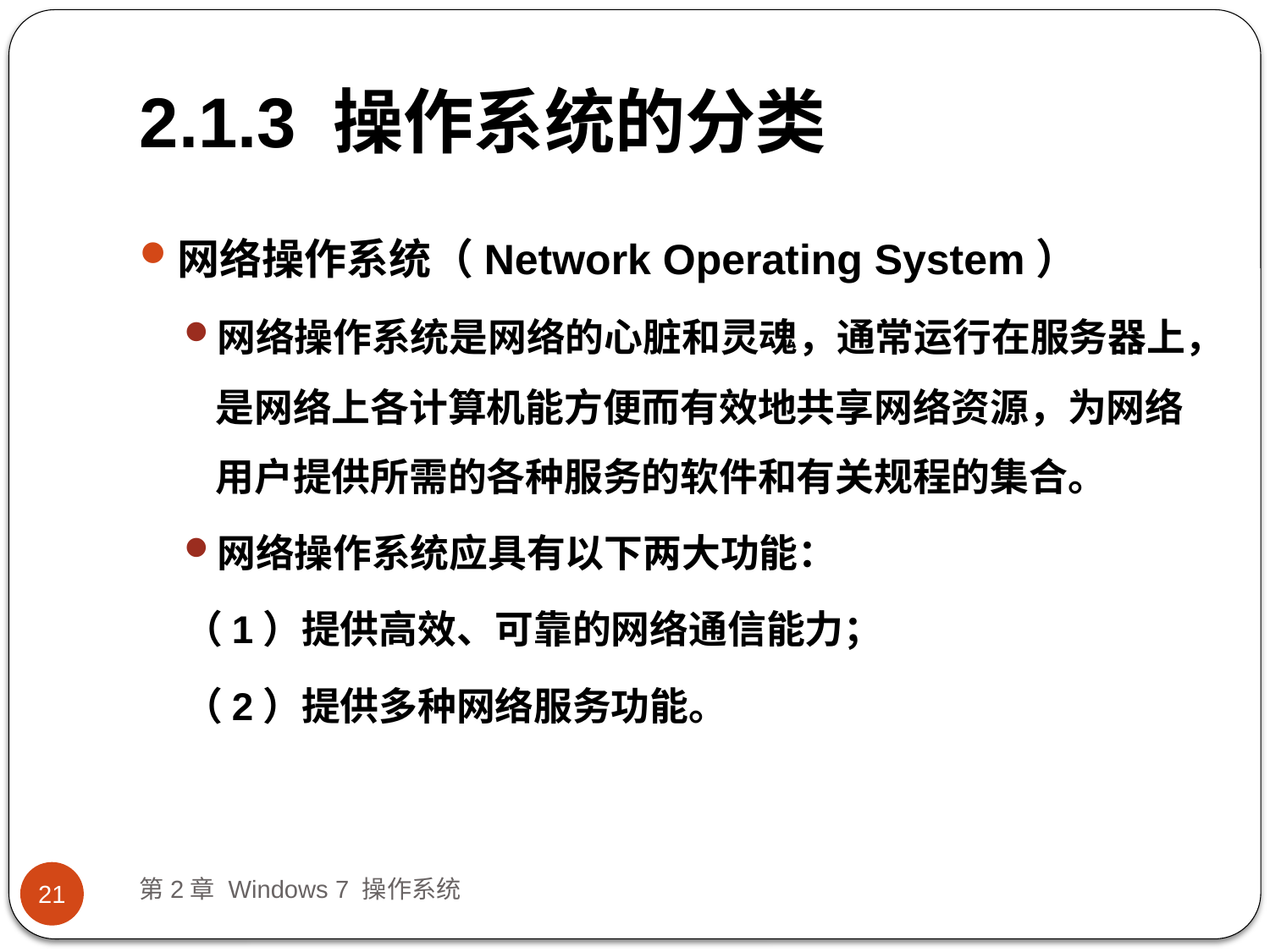

# 2.1.3 操作系统的分类
网络操作系统（Network Operating System）
网络操作系统是网络的心脏和灵魂，通常运行在服务器上，是网络上各计算机能方便而有效地共享网络资源，为网络用户提供所需的各种服务的软件和有关规程的集合。
网络操作系统应具有以下两大功能：
（1）提供高效、可靠的网络通信能力；
（2）提供多种网络服务功能。
第2章 Windows 7 操作系统
21